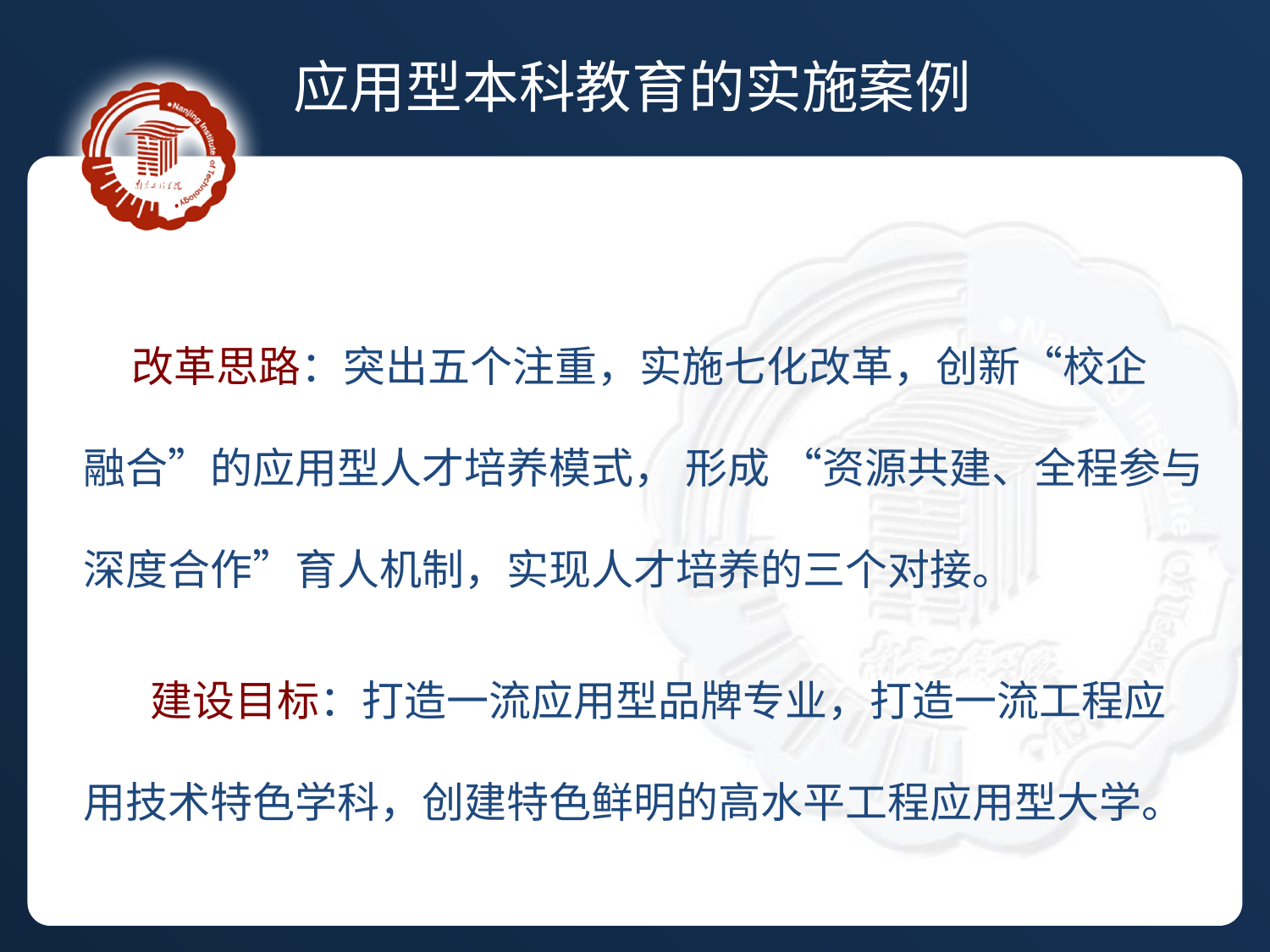

应用型本科教育的实施案例
    改革思路：突出五个注重，实施七化改革，创新“校企
融合”的应用型人才培养模式， 形成 “资源共建、全程参与
深度合作”育人机制，实现人才培养的三个对接。
      建设目标：打造一流应用型品牌专业，打造一流工程应
用技术特色学科，创建特色鲜明的高水平工程应用型大学。